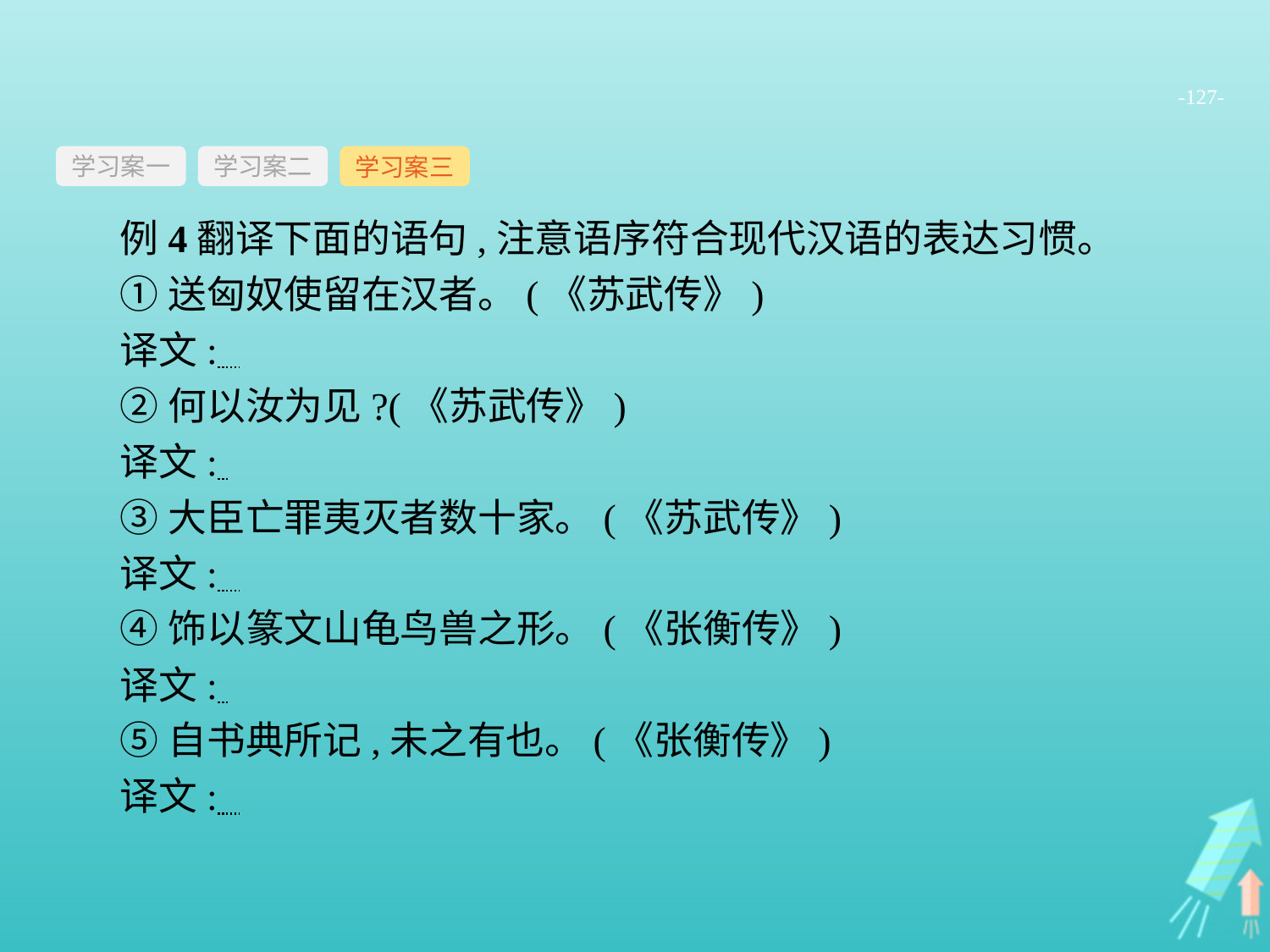

-127-
学习案一
学习案三
学习案二
例4翻译下面的语句,注意语序符合现代汉语的表达习惯。
①送匈奴使留在汉者。(《苏武传》)
译文:
②何以汝为见?(《苏武传》)
译文:
③大臣亡罪夷灭者数十家。(《苏武传》)
译文:
④饰以篆文山龟鸟兽之形。(《张衡传》)
译文:
⑤自书典所记,未之有也。(《张衡传》)
译文: